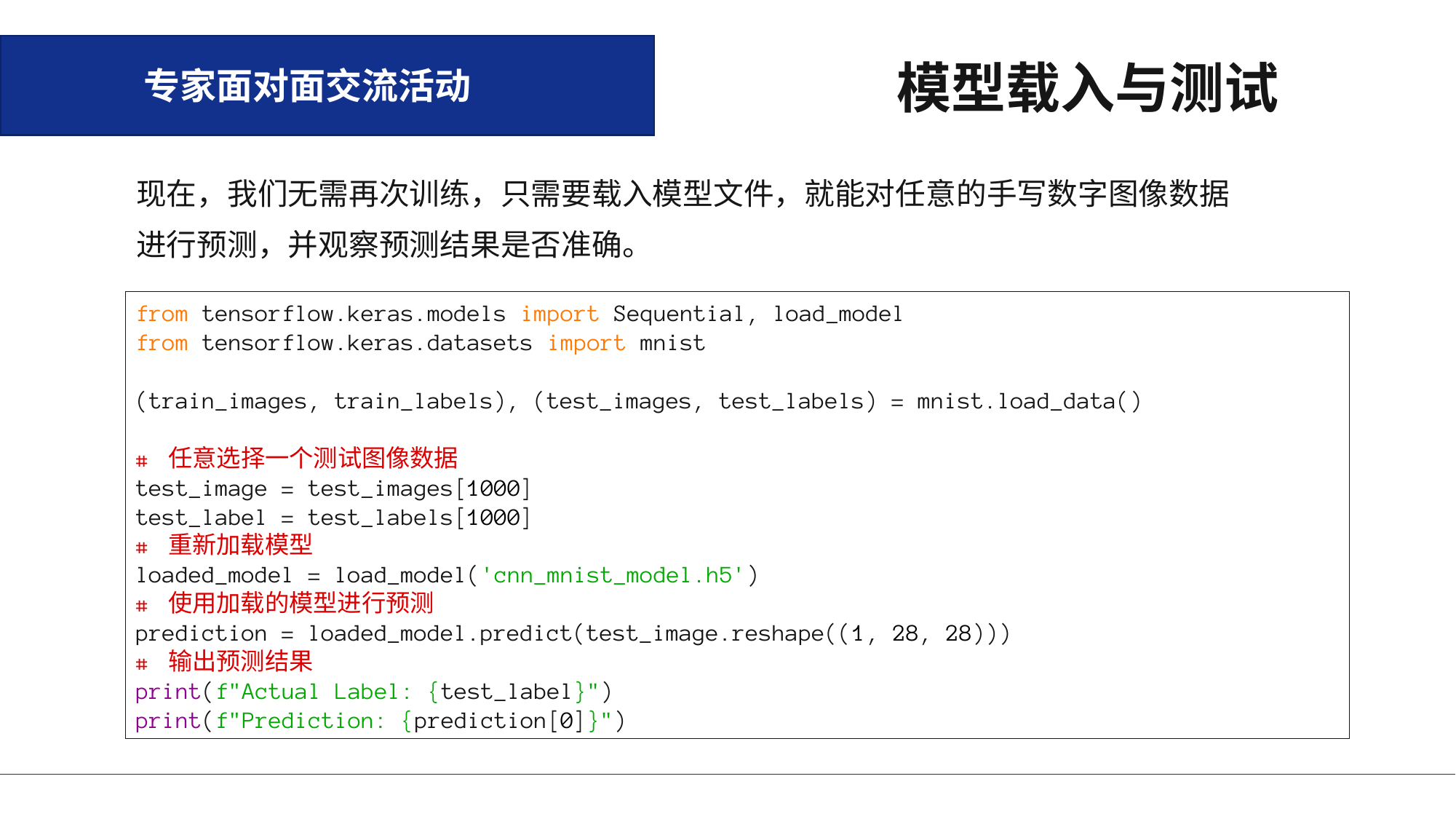

专家面对面交流活动
模型载入与测试

现在，我们无需再次训练，只需要载入模型文件，就能对任意的手写数字图像数据进行预测，并观察预测结果是否准确。
from tensorflow.keras.models import Sequential, load_model
from tensorflow.keras.datasets import mnist
(train_images, train_labels), (test_images, test_labels) = mnist.load_data()
# 任意选择一个测试图像数据
test_image = test_images[1000]
test_label = test_labels[1000]
# 重新加载模型
loaded_model = load_model('cnn_mnist_model.h5')
# 使用加载的模型进行预测
prediction = loaded_model.predict(test_image.reshape((1, 28, 28)))
# 输出预测结果
print(f"Actual Label: {test_label}")
print(f"Prediction: {prediction[0]}")